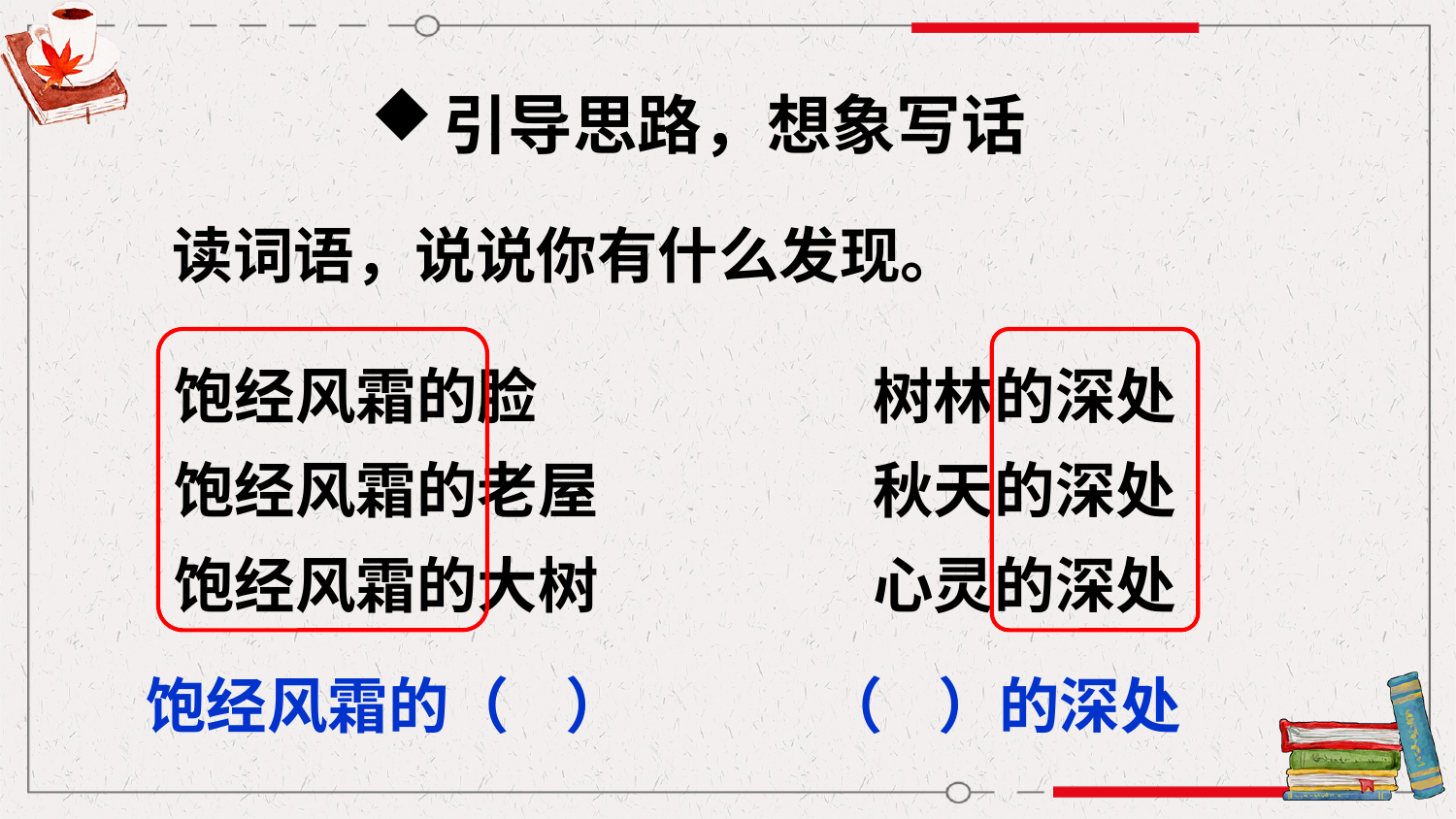

引导思路，想象写话
读词语，说说你有什么发现。

饱经风霜的脸
饱经风霜的老屋
饱经风霜的大树
树林的深处
秋天的深处
心灵的深处

饱经风霜的（    ）
（    ）的深处